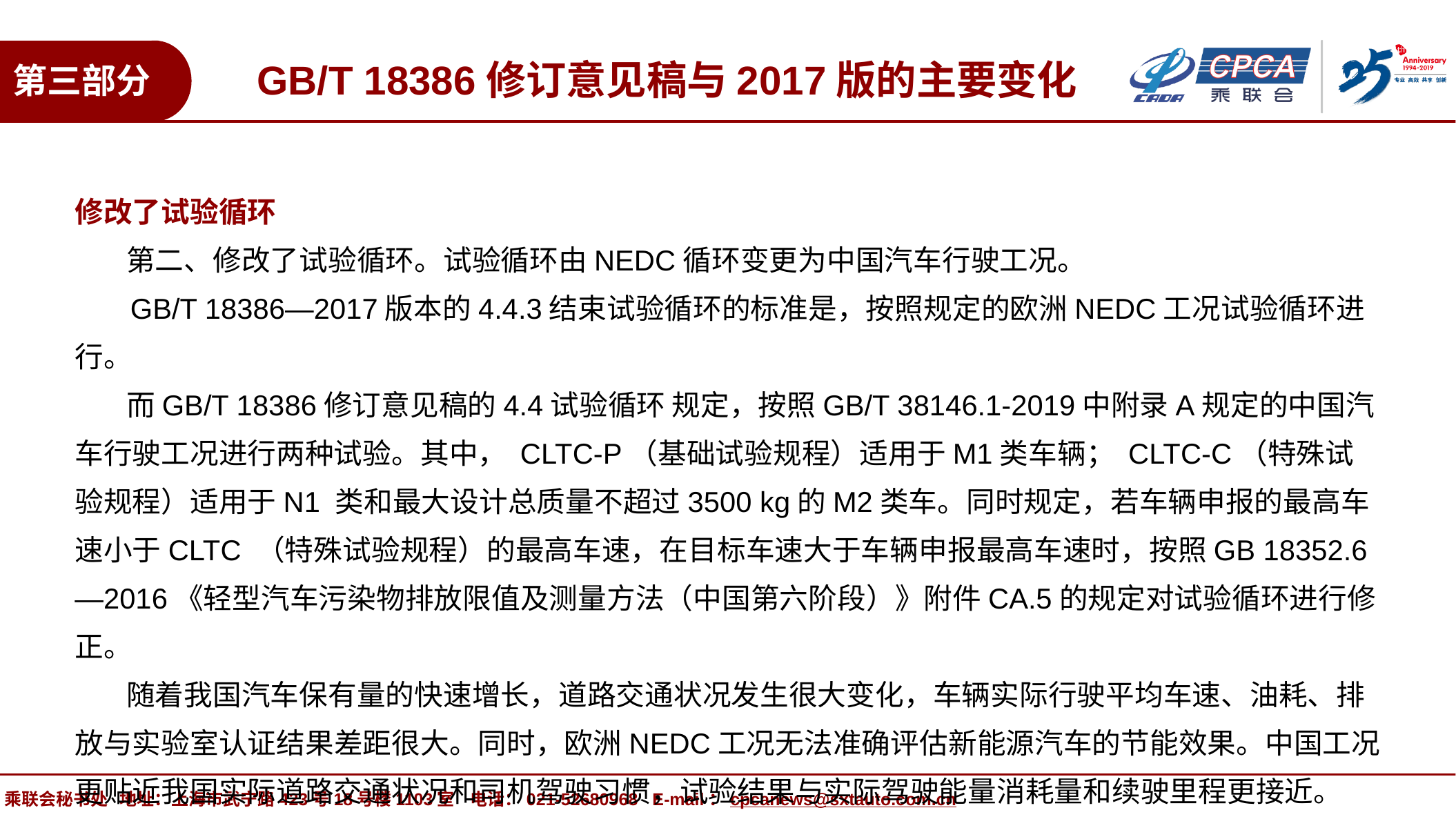

GB/T 18386修订意见稿与2017版的主要变化
第三部分
修改了试验循环
       第二、修改了试验循环。试验循环由NEDC循环变更为中国汽车行驶工况。
       GB/T 18386—2017版本的4.4.3结束试验循环的标准是，按照规定的欧洲NEDC工况试验循环进行。
       而GB/T 18386修订意见稿的4.4试验循环 规定，按照GB/T 38146.1-2019中附录A规定的中国汽车行驶工况进行两种试验。其中， CLTC-P（基础试验规程）适用于M1类车辆； CLTC-C（特殊试验规程）适用于N1 类和最大设计总质量不超过3500 kg的M2类车。同时规定，若车辆申报的最高车速小于CLTC （特殊试验规程）的最高车速，在目标车速大于车辆申报最高车速时，按照GB 18352.6—2016《轻型汽车污染物排放限值及测量方法（中国第六阶段）》附件CA.5的规定对试验循环进行修正。
       随着我国汽车保有量的快速增长，道路交通状况发生很大变化，车辆实际行驶平均车速、油耗、排放与实验室认证结果差距很大。同时，欧洲NEDC工况无法准确评估新能源汽车的节能效果。中国工况更贴近我国实际道路交通状况和司机驾驶习惯，试验结果与实际驾驶能量消耗量和续驶里程更接近。